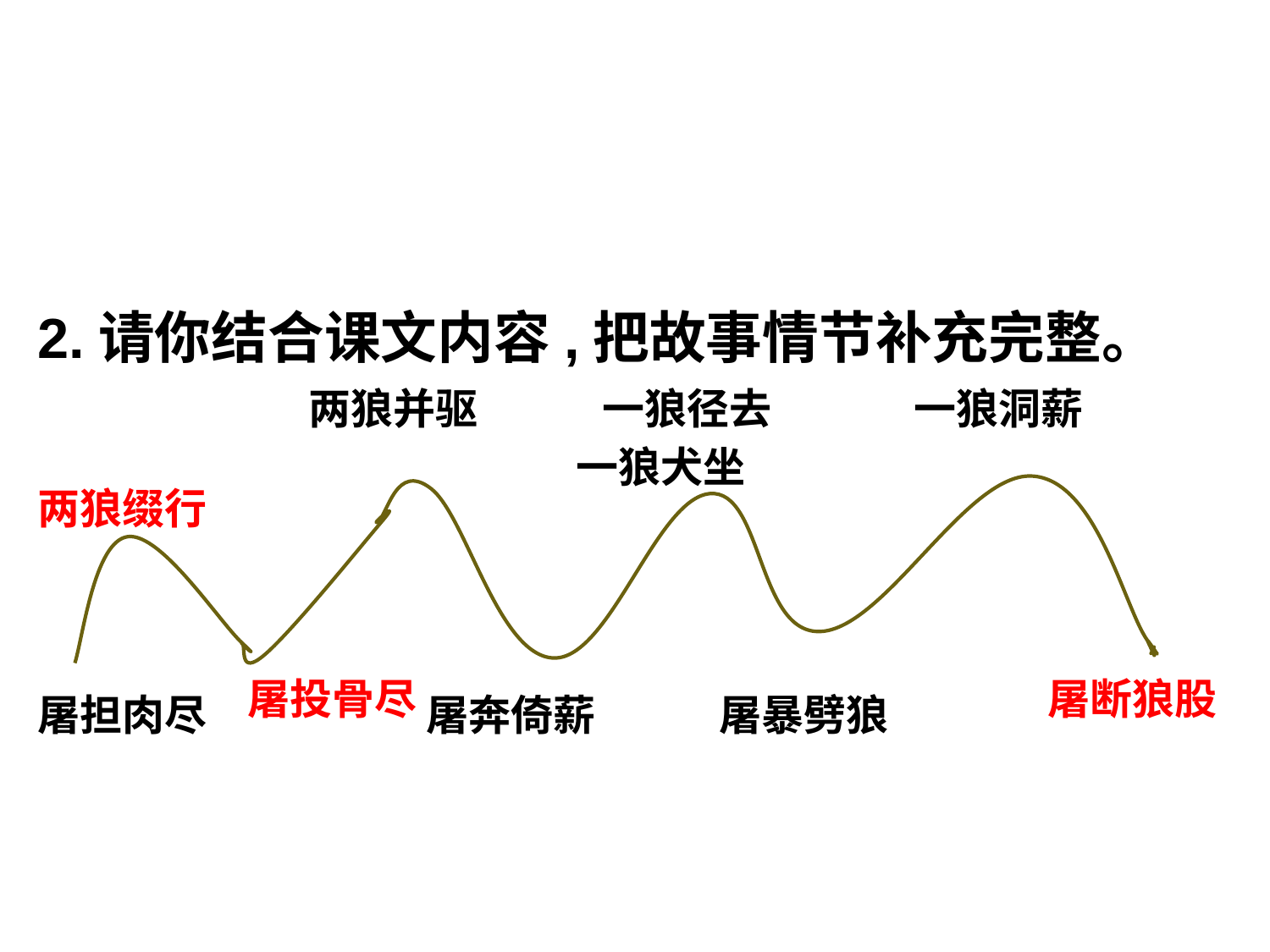

2.请你结合课文内容,把故事情节补充完整。
两狼并驱             一狼径去               一狼洞薪
                           一狼犬坐
两狼缀行

屠投骨尽
屠断狼股
屠担肉尽                       屠奔倚薪             屠暴劈狼